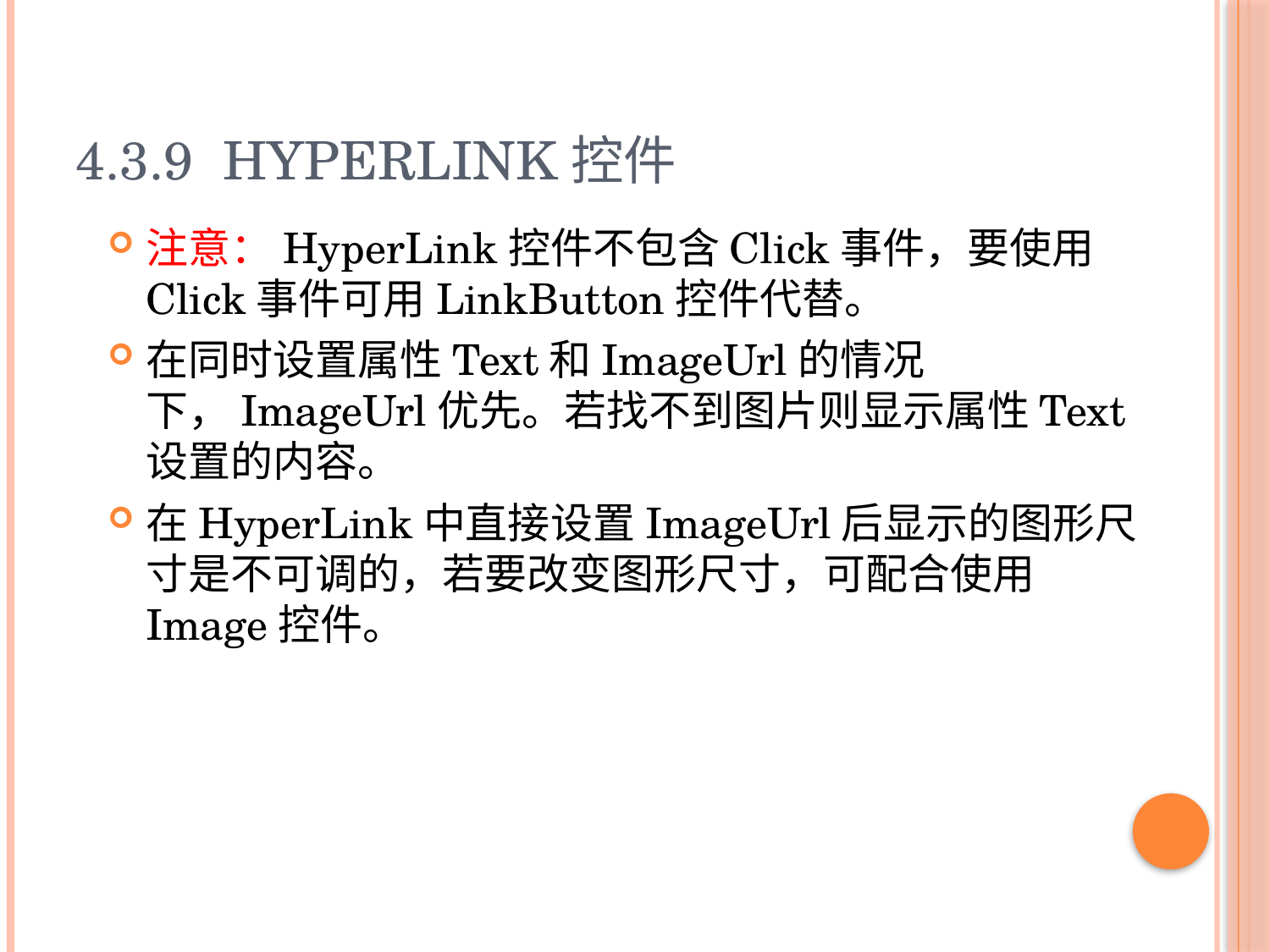

# 4.3.9  HyperLink控件
注意：HyperLink控件不包含Click事件，要使用Click事件可用LinkButton控件代替。
在同时设置属性Text和ImageUrl的情况下，ImageUrl优先。若找不到图片则显示属性Text设置的内容。
在HyperLink中直接设置ImageUrl后显示的图形尺寸是不可调的，若要改变图形尺寸，可配合使用Image控件。
48